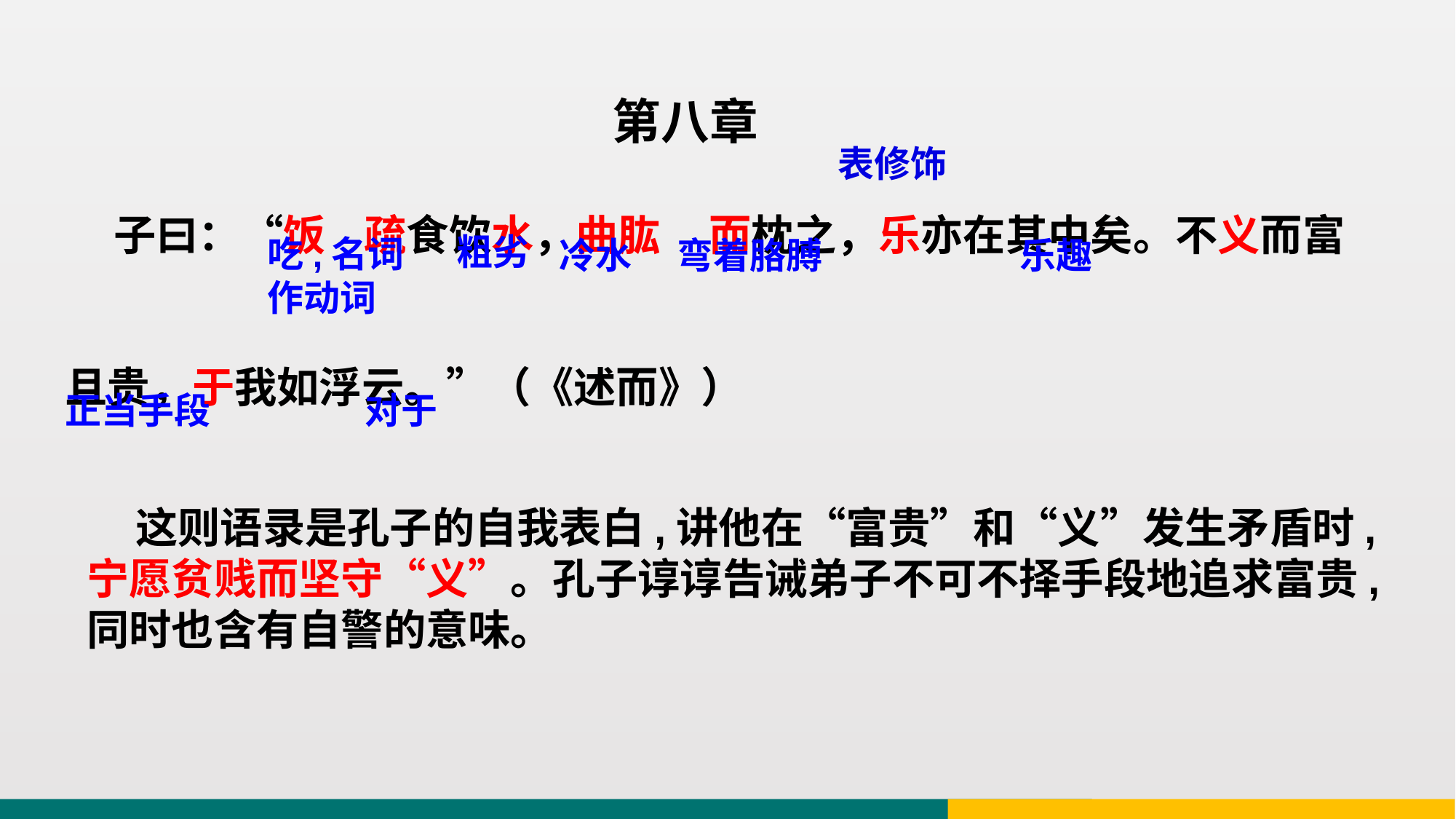

第八章
    子曰：“饭    疏食饮水，曲肱     而枕之，乐亦在其中矣。不义而富且贵，于我如浮云。”（《述而》）
表修饰
粗劣
吃,名词作动词
冷水
弯着胳膊
乐趣
对于
正当手段
    这则语录是孔子的自我表白,讲他在“富贵”和“义”发生矛盾时,宁愿贫贱而坚守“义”。孔子谆谆告诫弟子不可不择手段地追求富贵,同时也含有自警的意味。